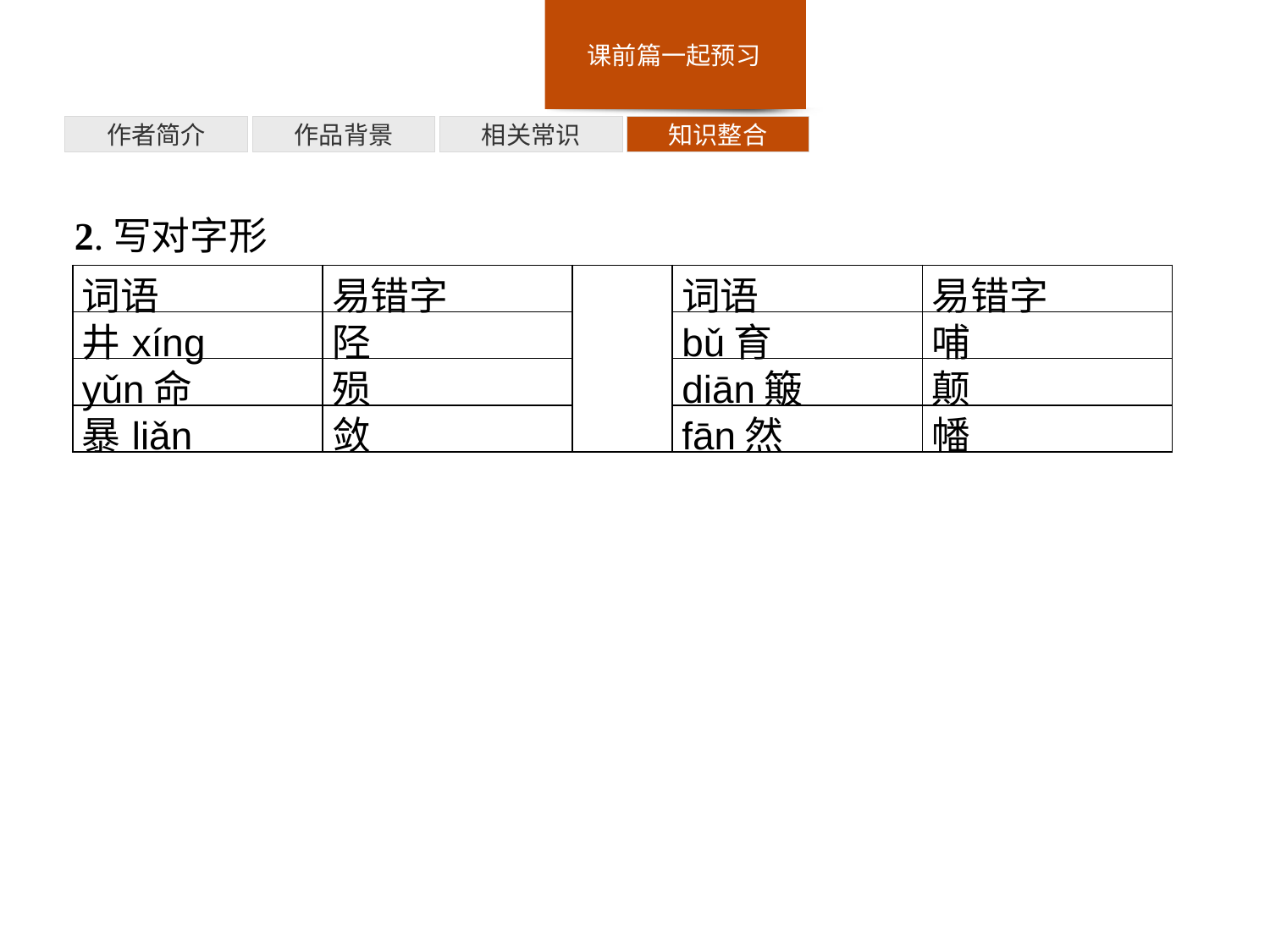

知识整合
相关常识
作品背景
作者简介
2.写对字形
| 词语 | 易错字 |  | 词语 | 易错字 |
| --- | --- | --- | --- | --- |
| 井xíng | 陉 |  | bǔ育 | 哺 |
| yǔn命 | 殒 |  | diān簸 | 颠 |
| 暴liǎn | 敛 |  | fān然 | 幡 |